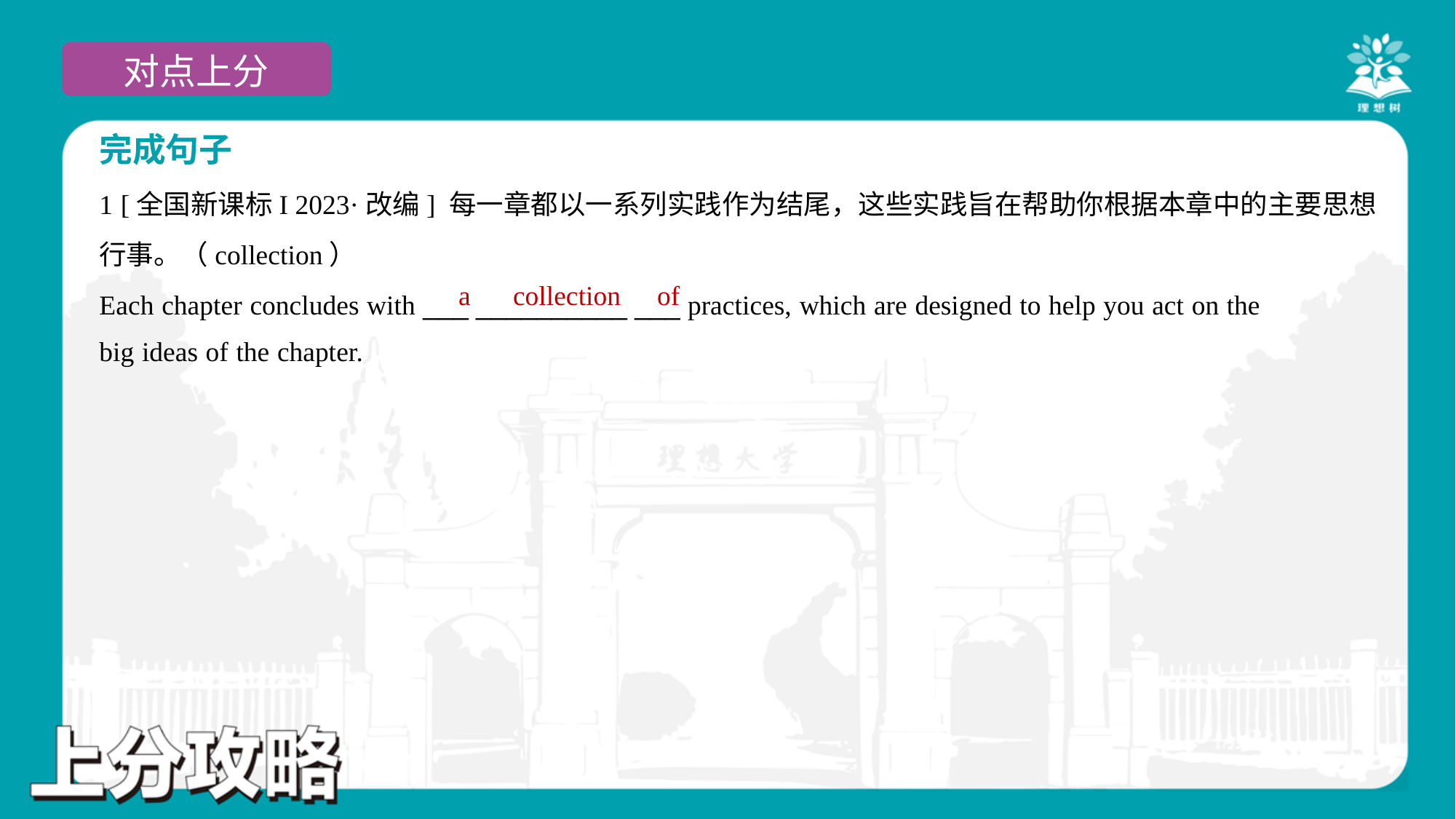

完成句子
1 [全国新课标I 2023·改编] 每一章都以一系列实践作为结尾，这些实践旨在帮助你根据本章中的主要思想
行事。（collection）
Each chapter concludes with ___ __________ ___ practices, which are designed to help you act on the
big ideas of the chapter.
a
collection
of